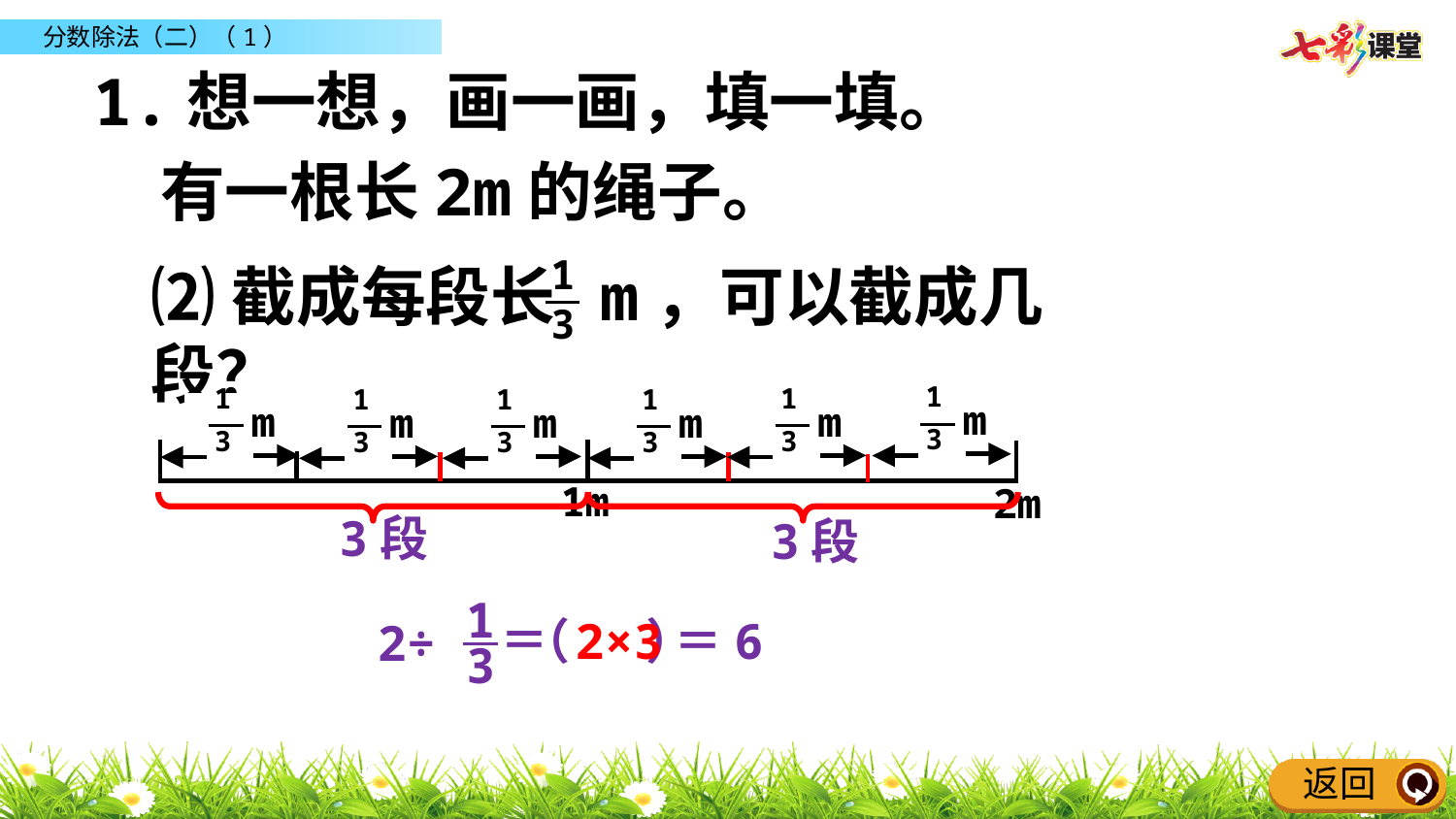

1.想一想，画一画，填一填。
有一根长2m的绳子。
1
3
⑵截成每段长  m，可以截成几段？

1
3
m

1
3
m

1m
2m
1
3
m

1
3
m

1
3
m

1
3
m

3段
3段
1
3
＝
2×3＝6
（       ）
2÷